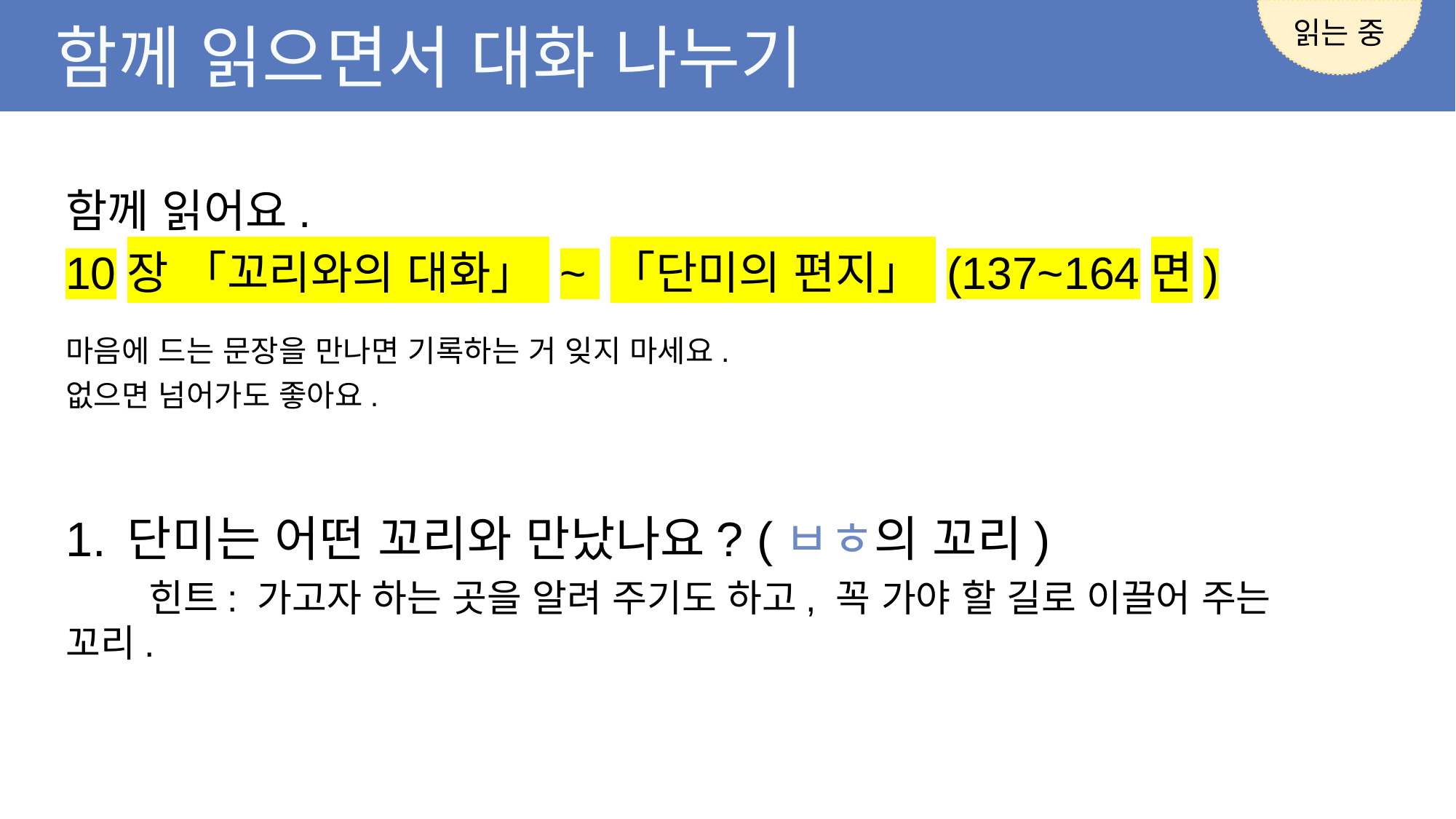

읽는 중

함께 읽으면서 대화 나누기
함께 읽어요.
10장 「꼬리와의 대화」 ~ 「단미의 편지」 (137~164면)

마음에 드는 문장을 만나면 기록하는 거 잊지 마세요.
없으면 넘어가도 좋아요.

단미는 어떤 꼬리와 만났나요? (ㅂㅎ의 꼬리)
       힌트: 가고자 하는 곳을 알려 주기도 하고, 꼭 가야 할 길로 이끌어 주는 꼬리.